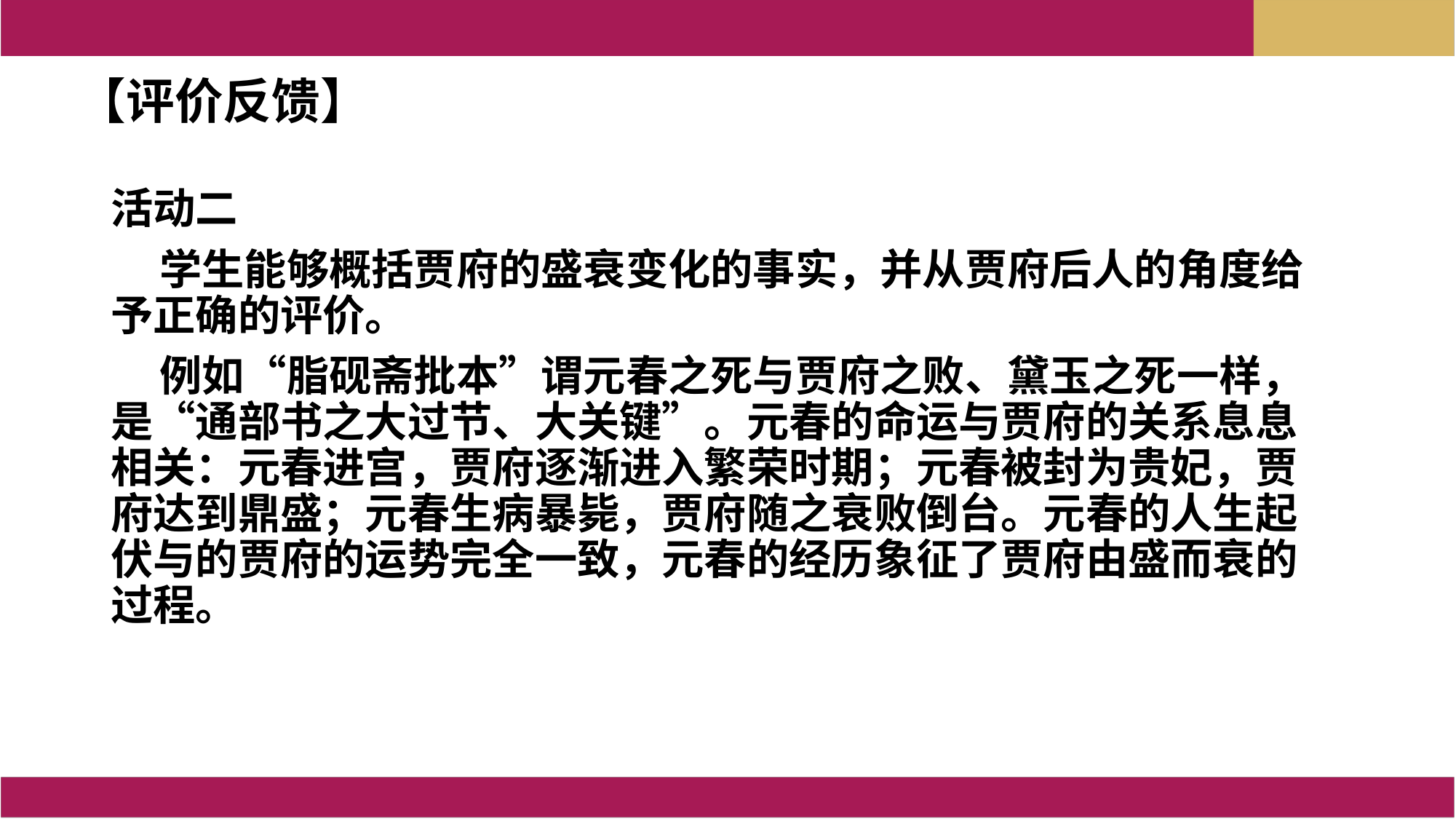

【评价反馈】
活动二
    学生能够概括贾府的盛衰变化的事实，并从贾府后人的角度给予正确的评价。
    例如“脂砚斋批本”谓元春之死与贾府之败、黛玉之死一样，是“通部书之大过节、大关键”。元春的命运与贾府的关系息息相关：元春进宫，贾府逐渐进入繁荣时期；元春被封为贵妃，贾府达到鼎盛；元春生病暴毙，贾府随之衰败倒台。元春的人生起伏与的贾府的运势完全一致，元春的经历象征了贾府由盛而衰的过程。